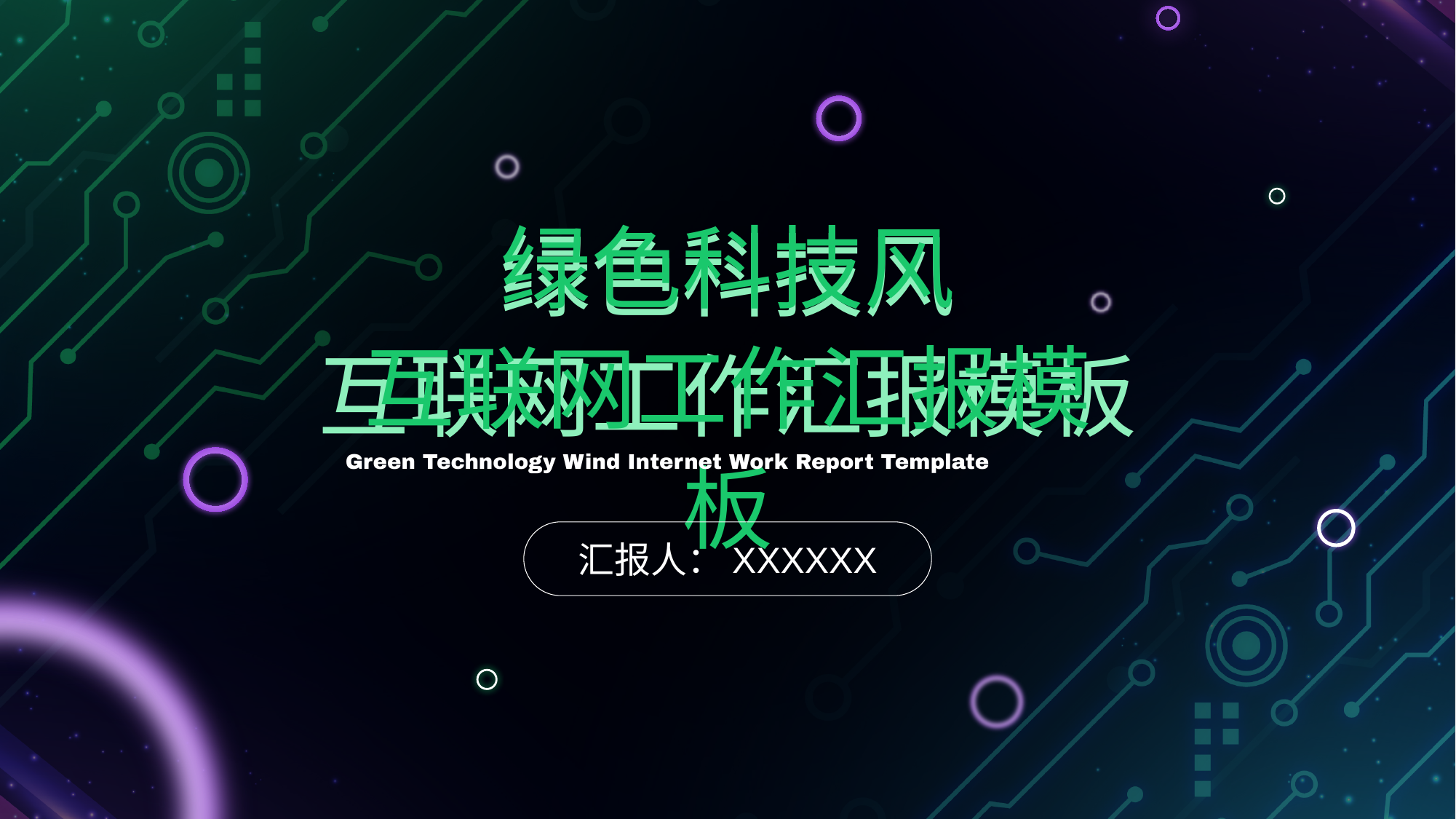

绿色科技风
互联网工作汇报模板
绿色科技风
互联网工作汇报模板
Green Technology Wind Internet Work Report Template

汇报人：XXXXXX